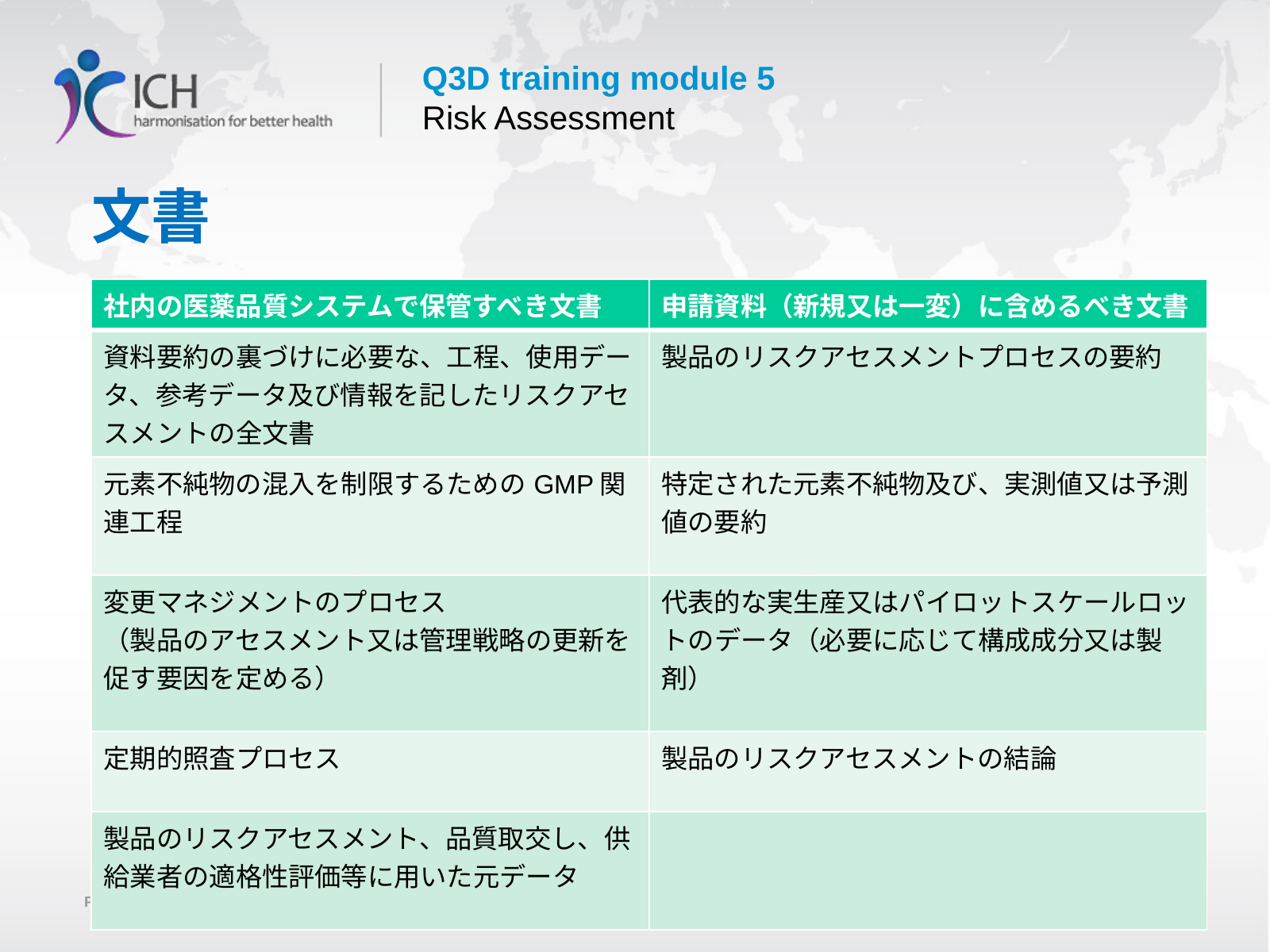

# 文書
| 社内の医薬品質システムで保管すべき文書 | 申請資料（新規又は一変）に含めるべき文書 |
| --- | --- |
| 資料要約の裏づけに必要な、工程、使用データ、参考データ及び情報を記したリスクアセスメントの全文書 | 製品のリスクアセスメントプロセスの要約 |
| 元素不純物の混入を制限するためのGMP関連工程 | 特定された元素不純物及び、実測値又は予測値の要約 |
| 変更マネジメントのプロセス （製品のアセスメント又は管理戦略の更新を促す要因を定める） | 代表的な実生産又はパイロットスケールロットのデータ（必要に応じて構成成分又は製剤） |
| 定期的照査プロセス | 製品のリスクアセスメントの結論 |
| 製品のリスクアセスメント、品質取交し、供給業者の適格性評価等に用いた元データ |  |